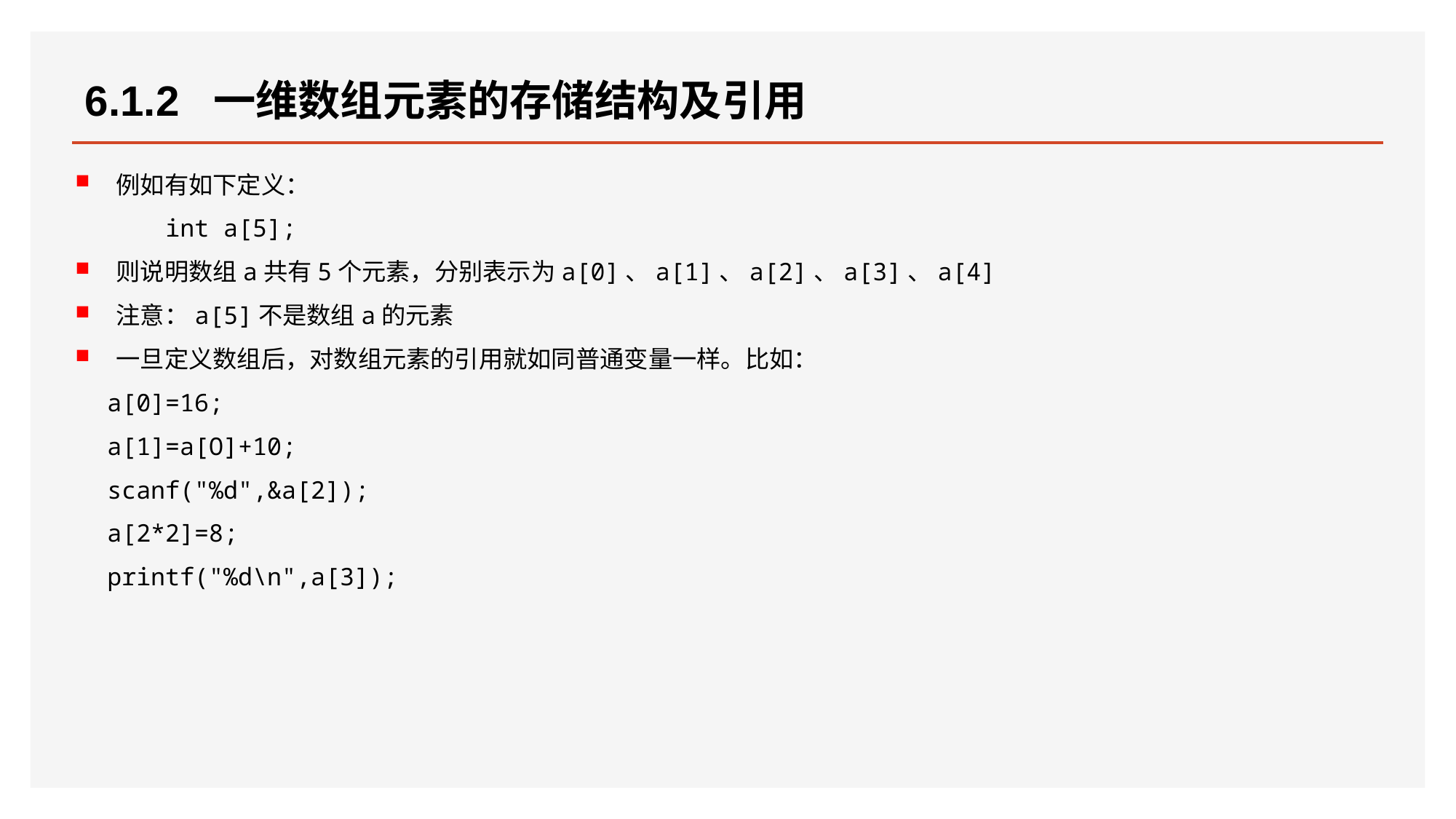

# 6.1.2  一维数组元素的存储结构及引用
例如有如下定义：
    int a[5];
则说明数组a共有5个元素，分别表示为a[0]、a[1]、a[2]、a[3]、a[4]
注意：a[5]不是数组a的元素
一旦定义数组后，对数组元素的引用就如同普通变量一样。比如：
a[0]=16;
a[1]=a[O]+10;
scanf("%d",&a[2]);
a[2*2]=8;
printf("%d\n",a[3]);